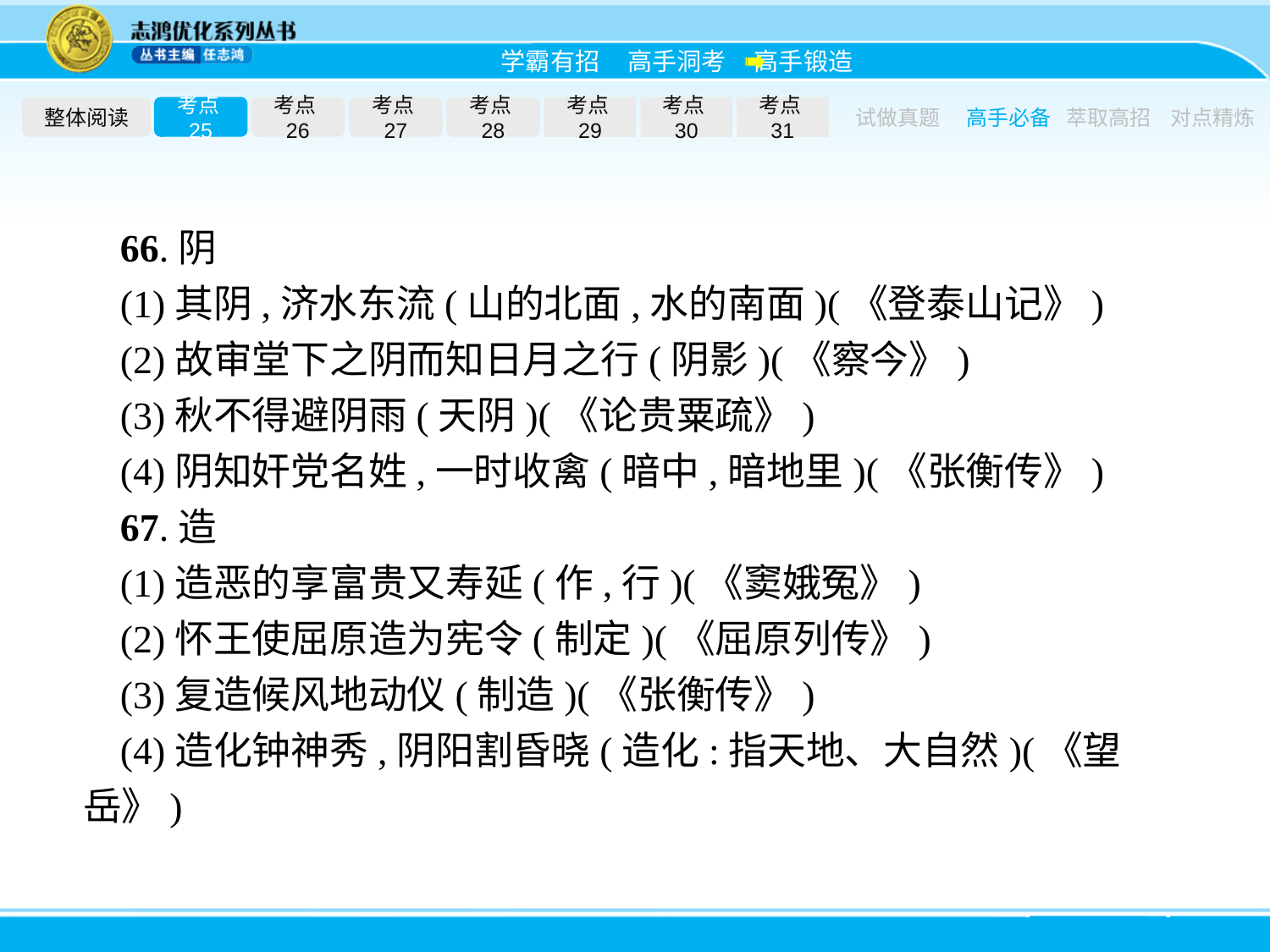

整体阅读
考点25
考点26
考点27
考点28
考点29
考点30
考点31
试做真题
高手必备
萃取高招
对点精炼
66.阴
(1)其阴,济水东流(山的北面,水的南面)(《登泰山记》)
(2)故审堂下之阴而知日月之行(阴影)(《察今》)
(3)秋不得避阴雨(天阴)(《论贵粟疏》)
(4)阴知奸党名姓,一时收禽(暗中,暗地里)(《张衡传》)
67.造
(1)造恶的享富贵又寿延(作,行)(《窦娥冤》)
(2)怀王使屈原造为宪令(制定)(《屈原列传》)
(3)复造候风地动仪(制造)(《张衡传》)
(4)造化钟神秀,阴阳割昏晓(造化:指天地、大自然)(《望岳》)